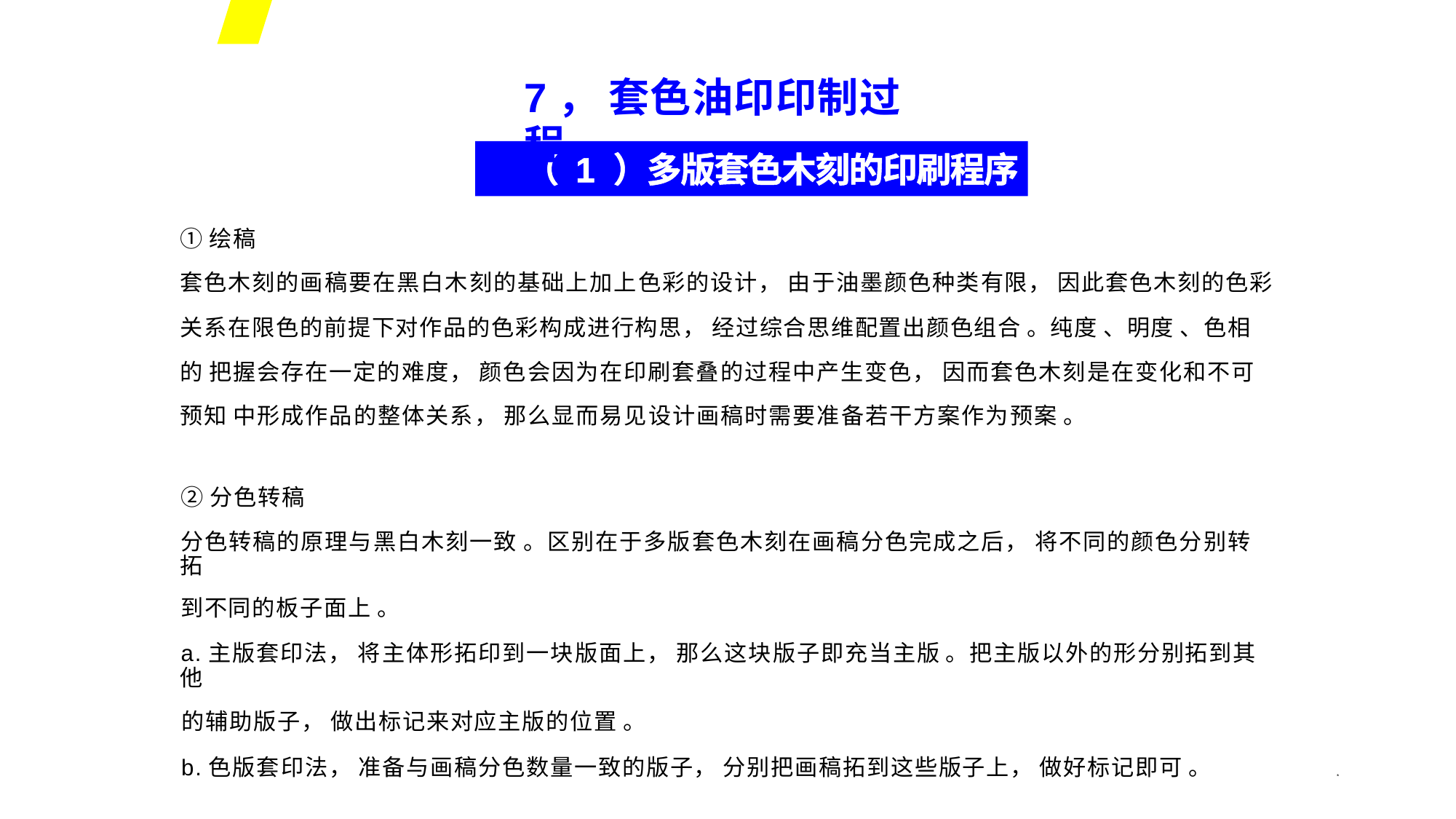

7， 套色油印印制过程

（ 1 ）多版套色木刻的印刷程序

①绘稿
套色木刻的画稿要在黑白木刻的基础上加上色彩的设计， 由于油墨颜色种类有限， 因此套色木刻的色彩
关系在限色的前提下对作品的色彩构成进行构思， 经过综合思维配置出颜色组合 。纯度 、明度 、色相的 把握会存在一定的难度， 颜色会因为在印刷套叠的过程中产生变色， 因而套色木刻是在变化和不可预知 中形成作品的整体关系， 那么显而易见设计画稿时需要准备若干方案作为预案 。

②分色转稿
分色转稿的原理与黑白木刻一致 。区别在于多版套色木刻在画稿分色完成之后， 将不同的颜色分别转拓
到不同的板子面上 。
a.主版套印法， 将主体形拓印到一块版面上， 那么这块版子即充当主版 。把主版以外的形分别拓到其他
的辅助版子， 做出标记来对应主版的位置 。

b.色版套印法， 准备与画稿分色数量一致的版子， 分别把画稿拓到这些版子上， 做好标记即可 。

*